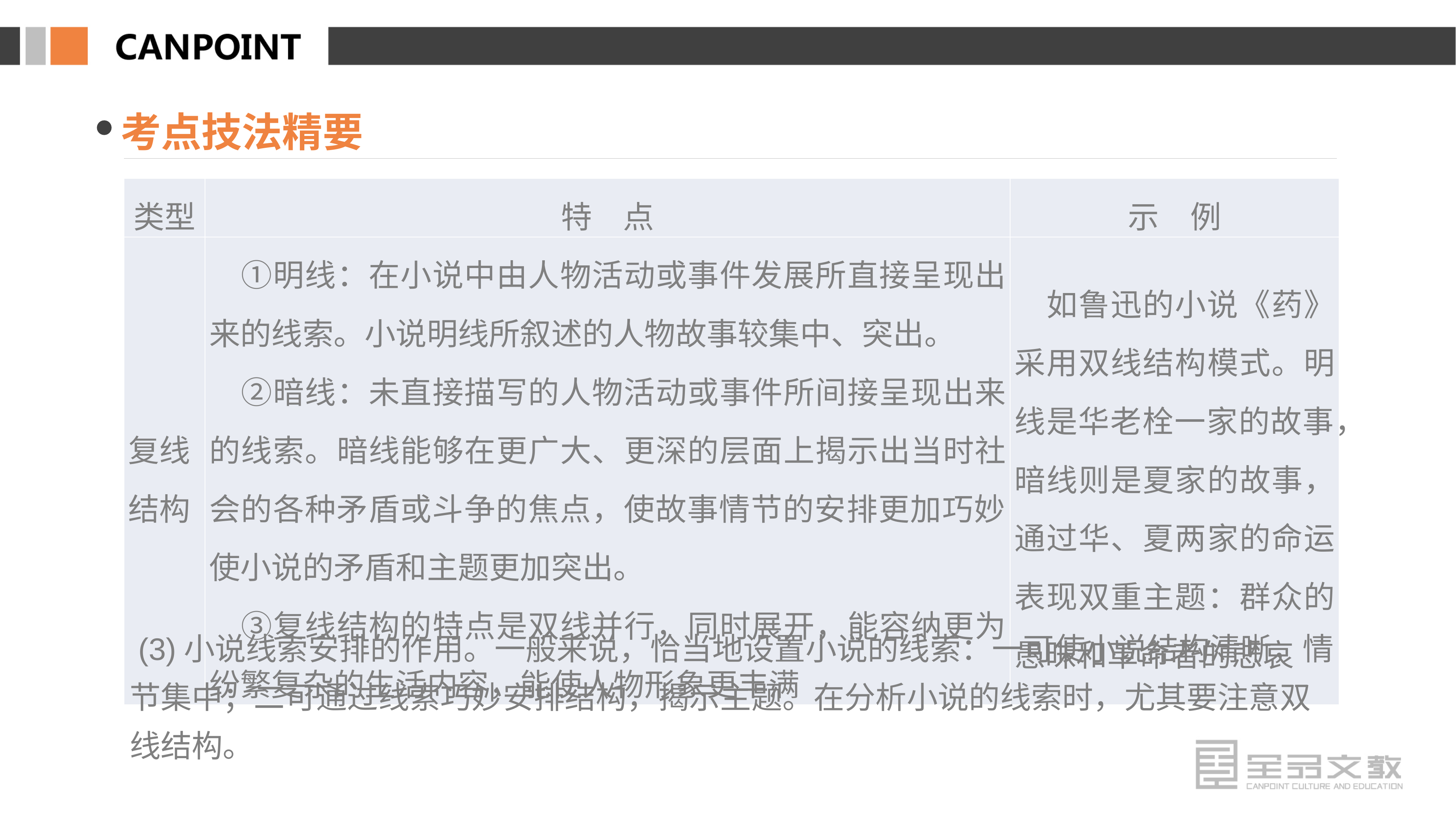

考点技法精要

| 类型 | 特　点 | 示　例 |
| --- | --- | --- |
| 复线 结构 | ①明线：在小说中由人物活动或事件发展所直接呈现出来的线索。小说明线所叙述的人物故事较集中、突出。 　②暗线：未直接描写的人物活动或事件所间接呈现出来的线索。暗线能够在更广大、更深的层面上揭示出当时社会的各种矛盾或斗争的焦点，使故事情节的安排更加巧妙，使小说的矛盾和主题更加突出。 　③复线结构的特点是双线并行，同时展开，能容纳更为纷繁复杂的生活内容，能使人物形象更丰满 | 如鲁迅的小说《药》采用双线结构模式。明线是华老栓一家的故事，暗线则是夏家的故事，通过华、夏两家的命运表现双重主题：群众的愚昧和革命者的悲哀 |
 (3)小说线索安排的作用。一般来说，恰当地设置小说的线索：一可使小说结构清晰，情节集中；二可通过线索巧妙安排结构，揭示主题。在分析小说的线索时，尤其要注意双线结构。